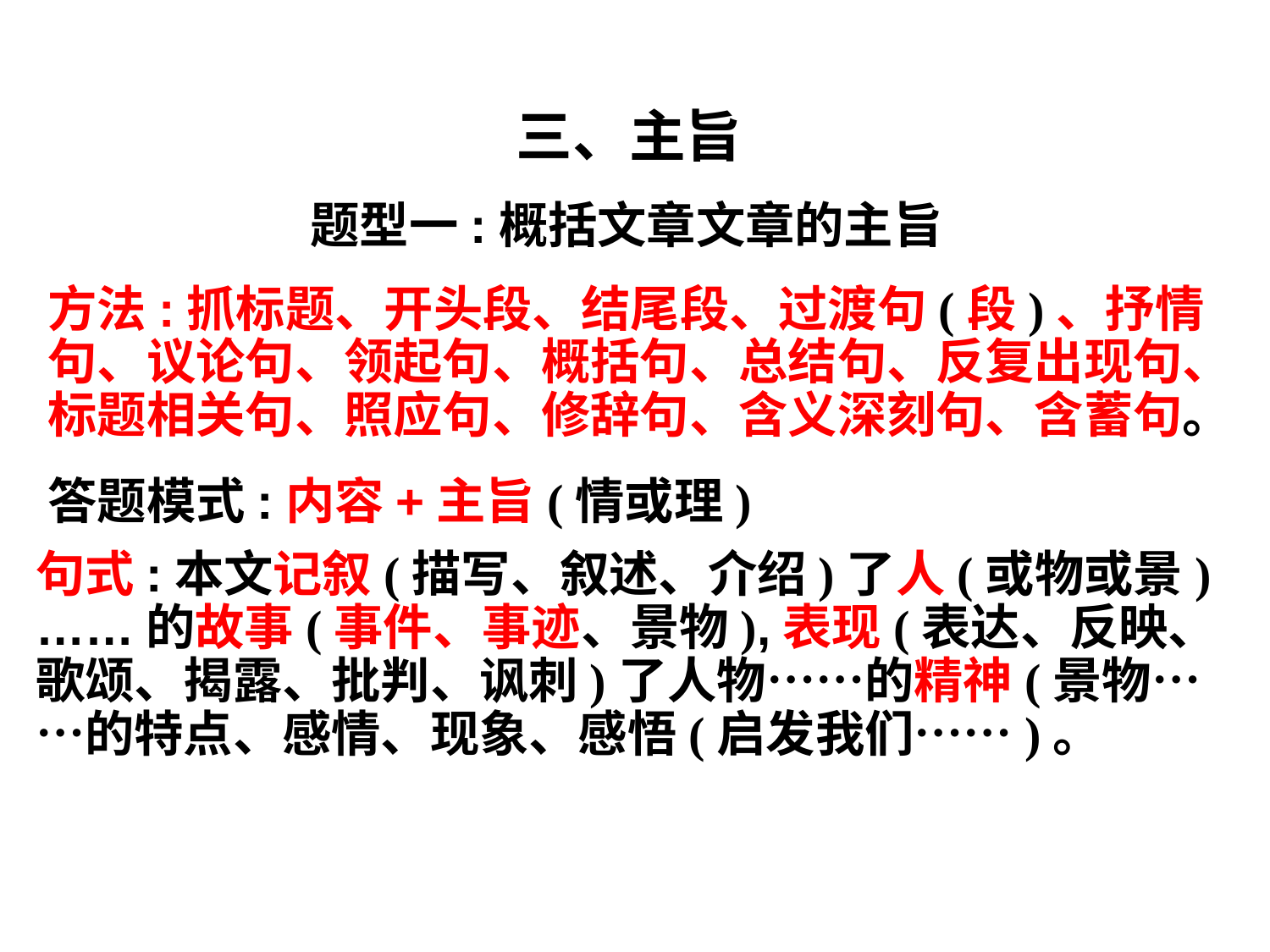

三、主旨

题型一:概括文章文章的主旨

方法:抓标题、开头段、结尾段、过渡句(段)、抒情句、议论句、领起句、概括句、总结句、反复出现句、标题相关句、照应句、修辞句、含义深刻句、含蓄句。
答题模式:内容+主旨(情或理)
句式:本文记叙(描写、叙述、介绍)了人(或物或景)……的故事(事件、事迹、景物),表现(表达、反映、歌颂、揭露、批判、讽刺)了人物……的精神(景物……的特点、感情、现象、感悟(启发我们……)。